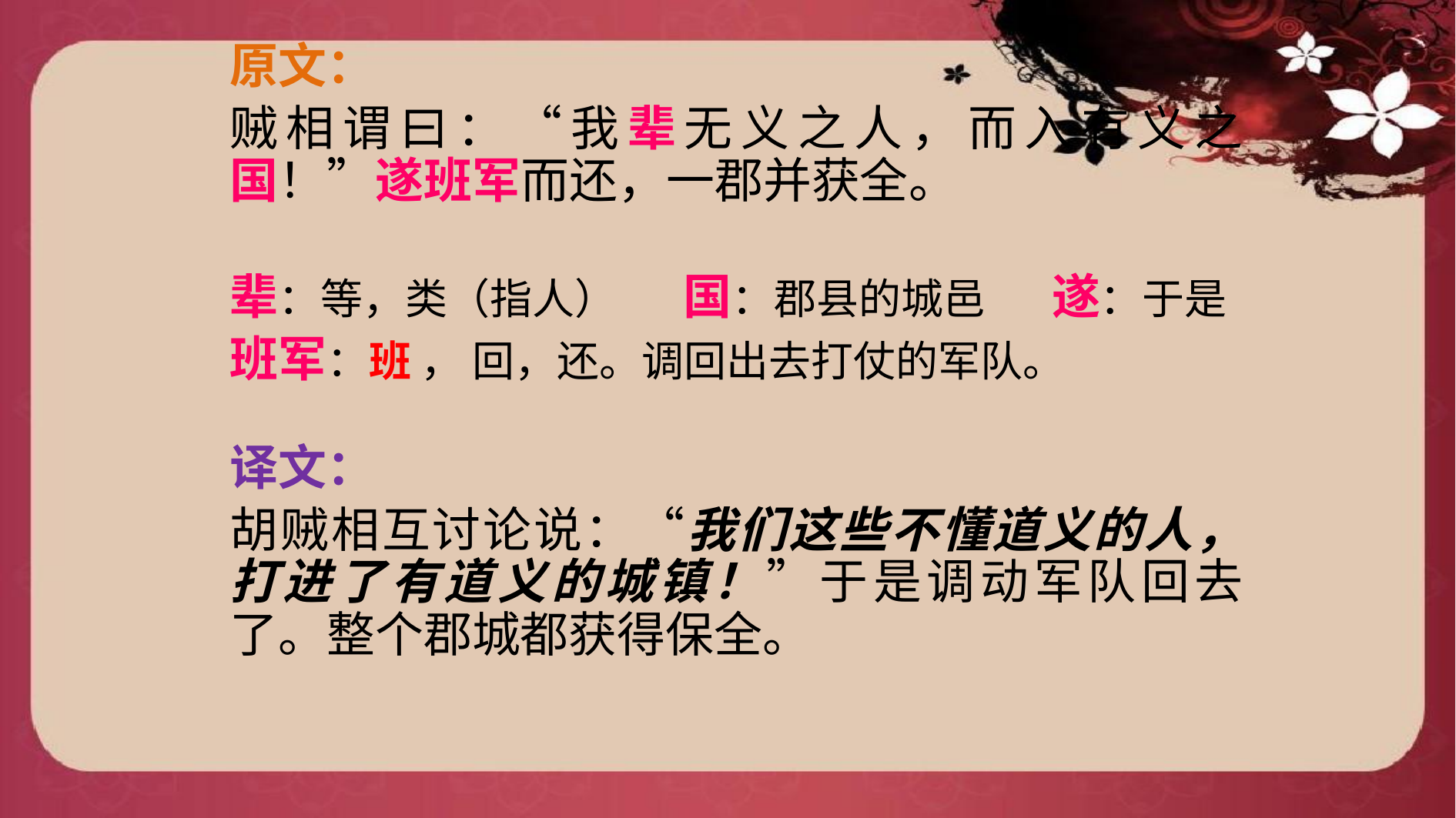

#
原文：
贼相谓曰：“我辈无义之人，而入有义之国！”遂班军而还，一郡并获全。

辈：等，类（指人）       国：郡县的城邑       遂：于是
班军：班 ， 回，还。调回出去打仗的军队。

译文：
胡贼相互讨论说：“我们这些不懂道义的人，打进了有道义的城镇！”于是调动军队回去了。整个郡城都获得保全。